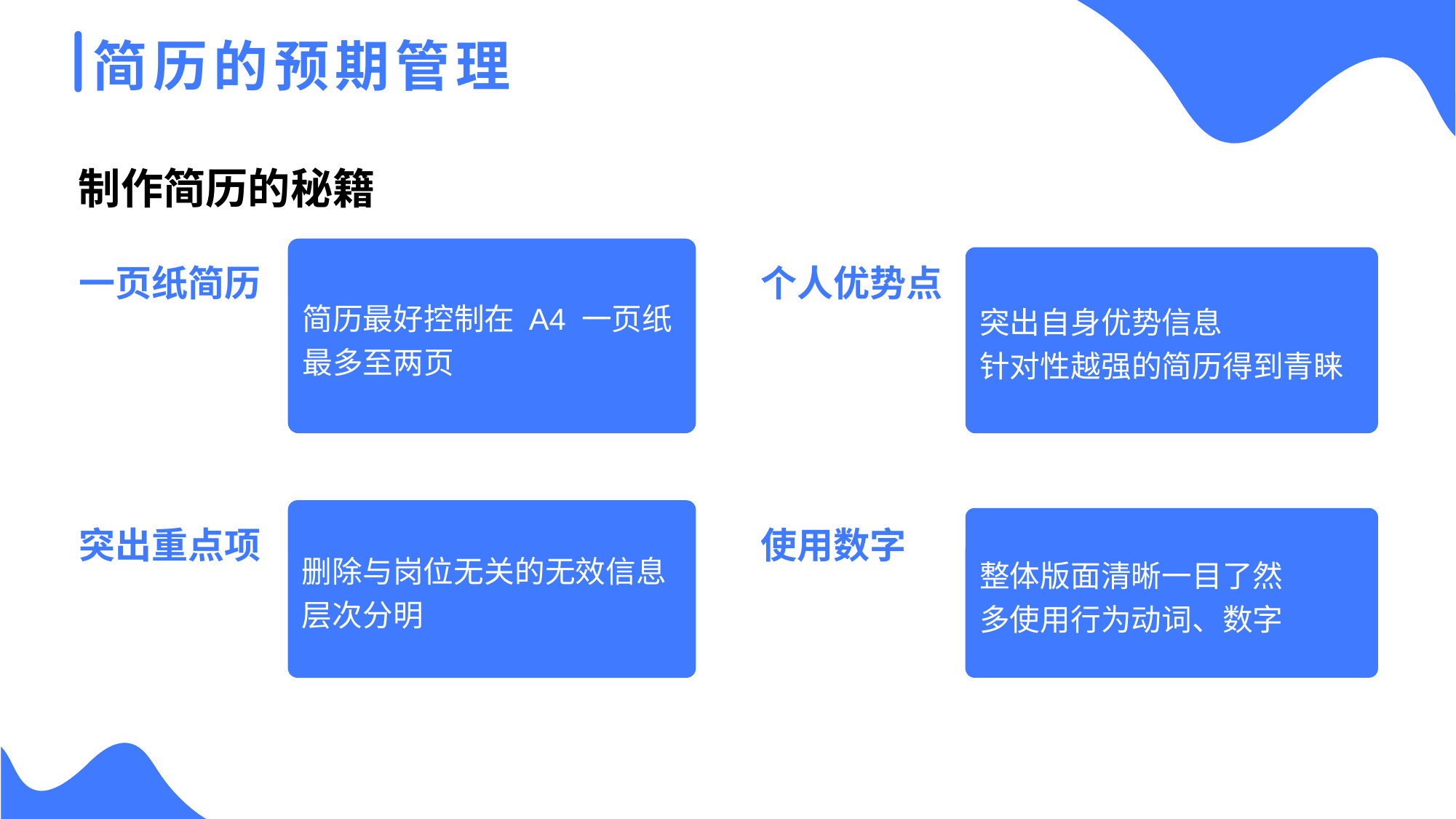

简历的预期管理

制作简历的秘籍
个人优势点
突出自身优势信息
针对性越强的简历得到青睐
一页纸简历
简历最好控制在 A4 一页纸
最多至两页
使用数字
整体版面清晰一目了然
多使用行为动词、数字
突出重点项
删除与岗位无关的无效信息
层次分明